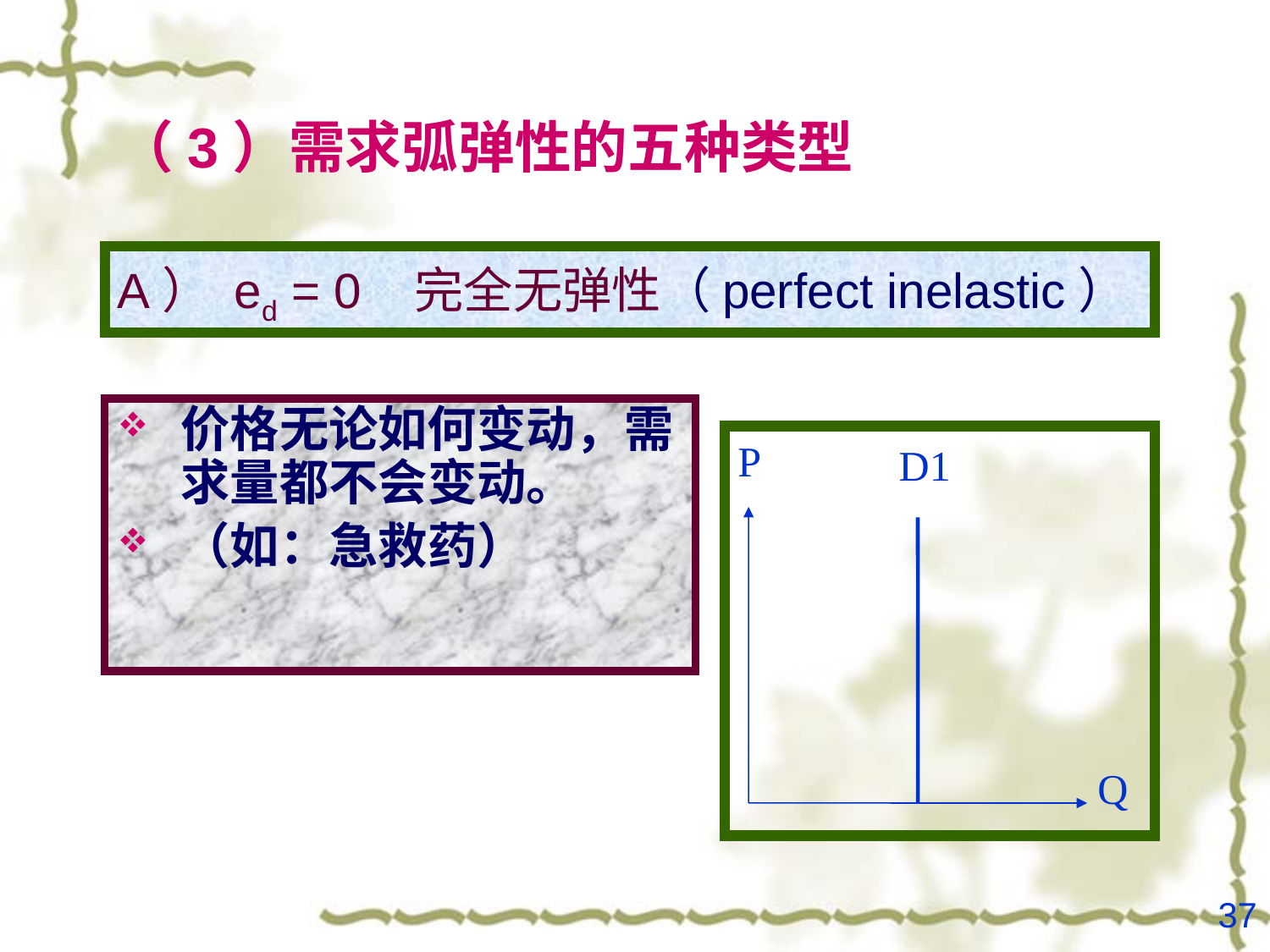

# （3）需求弧弹性的五种类型
A） ed = 0   完全无弹性（perfect inelastic）
价格无论如何变动，需求量都不会变动。
（如：急救药）

P
D1

Q

37